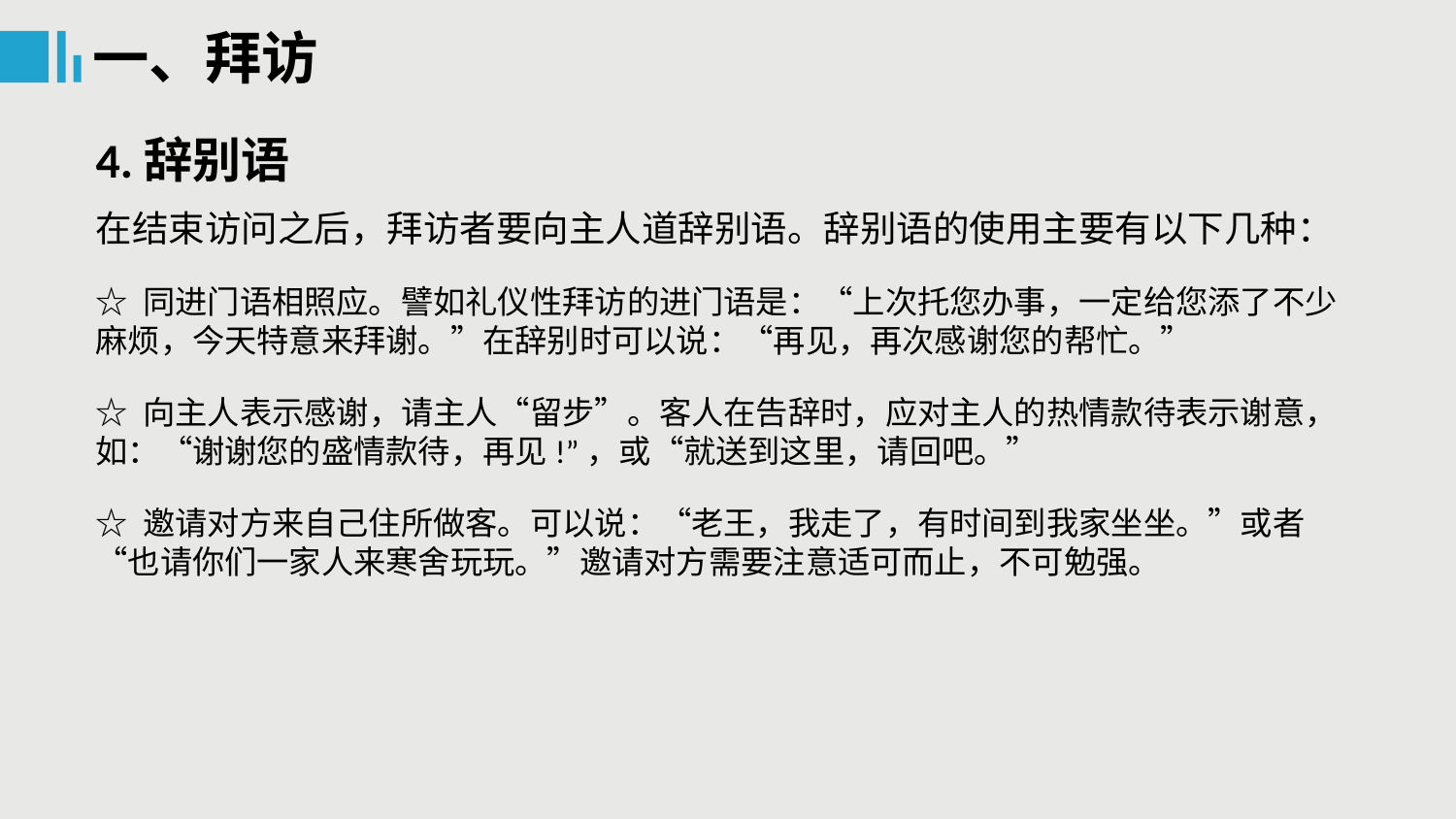

一、拜访

4.辞别语
在结束访问之后，拜访者要向主人道辞别语。辞别语的使用主要有以下几种：
☆ 同进门语相照应。譬如礼仪性拜访的进门语是：“上次托您办事，一定给您添了不少麻烦，今天特意来拜谢。”在辞别时可以说：“再见，再次感谢您的帮忙。”
☆ 向主人表示感谢，请主人“留步”。客人在告辞时，应对主人的热情款待表示谢意，
如：“谢谢您的盛情款待，再见!”，或“就送到这里，请回吧。”
☆ 邀请对方来自己住所做客。可以说：“老王，我走了，有时间到我家坐坐。”或者“也请你们一家人来寒舍玩玩。”邀请对方需要注意适可而止，不可勉强。